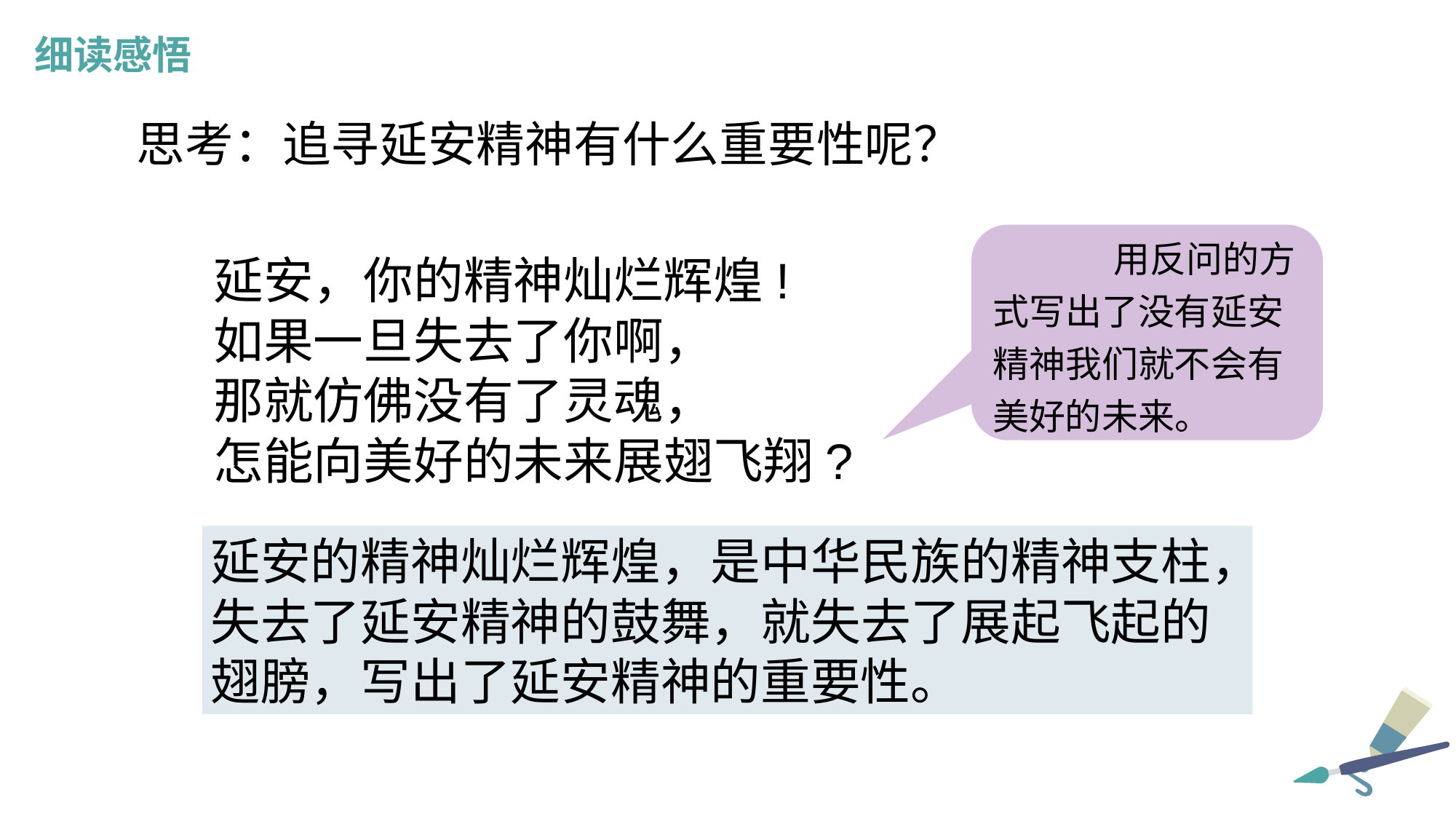

细读感悟
思考：追寻延安精神有什么重要性呢？
用反问的方式写出了没有延安精神我们就不会有美好的未来。
延安，你的精神灿烂辉煌!
如果一旦失去了你啊，
那就仿佛没有了灵魂，
怎能向美好的未来展翅飞翔?
延安的精神灿烂辉煌，是中华民族的精神支柱，失去了延安精神的鼓舞，就失去了展起飞起的翅膀，写出了延安精神的重要性。